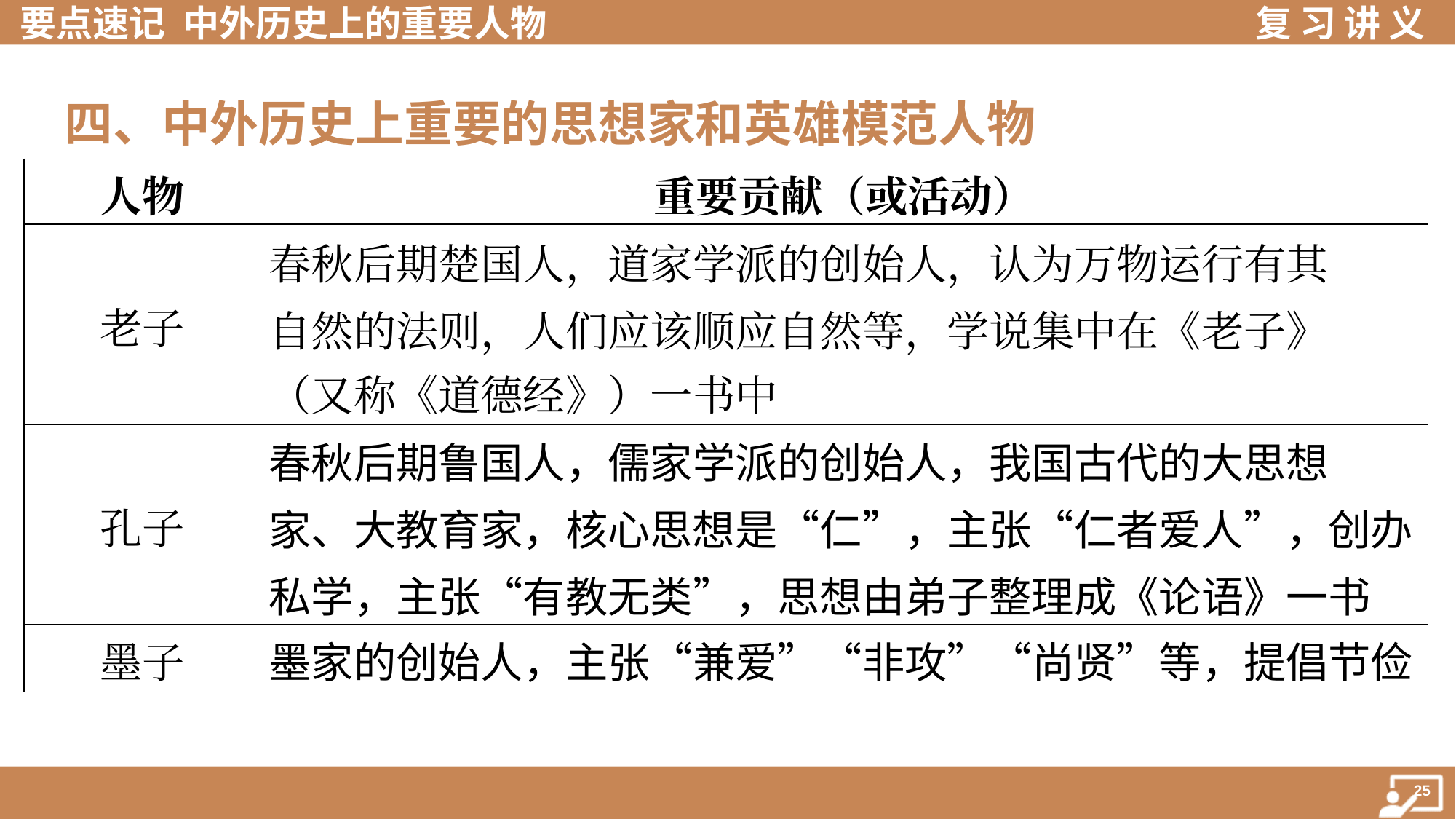

四、中外历史上重要的思想家和英雄模范人物
| 人物 | 重要贡献（或活动） |
| --- | --- |
| 老子 | 春秋后期楚国人，道家学派的创始人，认为万物运行有其 自然的法则，人们应该顺应自然等，学说集中在《老子》 （又称《道德经》）一书中 |
| 孔子 | 春秋后期鲁国人，儒家学派的创始人，我国古代的大思想 家、大教育家，核心思想是“仁”，主张“仁者爱人”，创办私学，主张“有教无类”，思想由弟子整理成《论语》一书 |
| 墨子 | 墨家的创始人，主张“兼爱”“非攻”“尚贤”等，提倡节俭 |